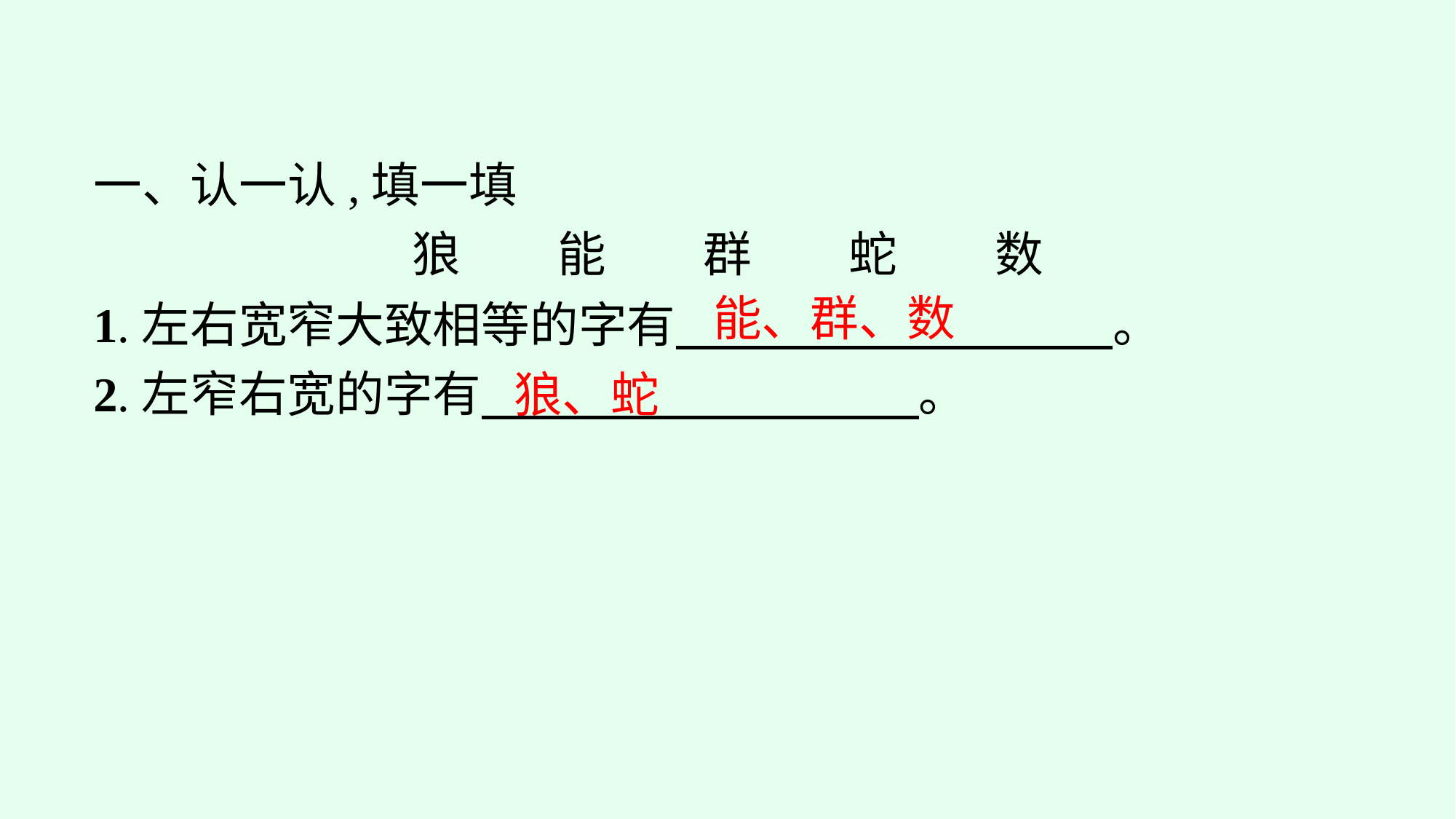

一、认一认,填一填
狼　　能　　群　　蛇　　数
1.左右宽窄大致相等的字有　　　　　　　　　。
2.左窄右宽的字有　　　　　　　　　。
能、群、数
狼、蛇